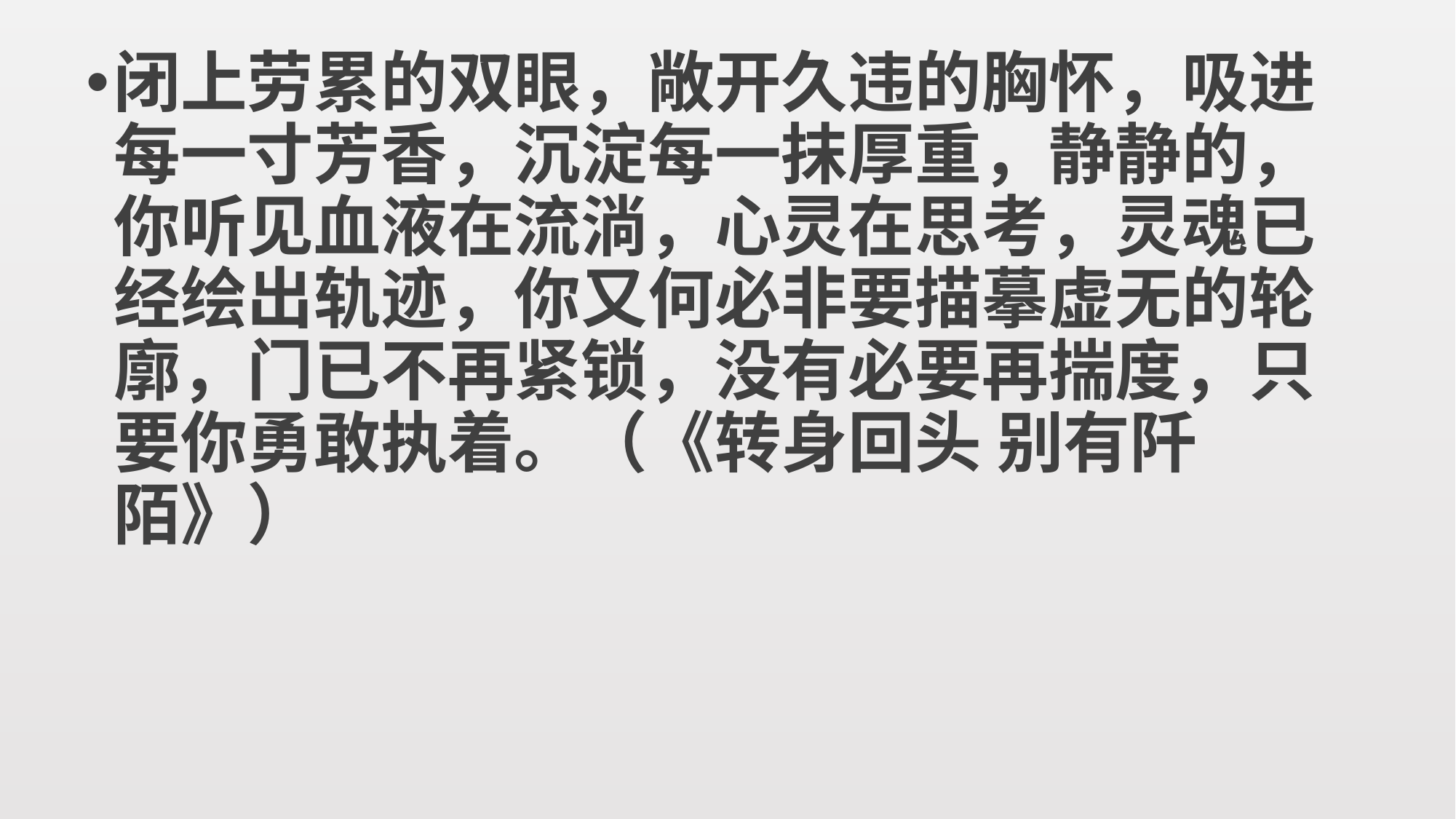

闭上劳累的双眼，敞开久违的胸怀，吸进每一寸芳香，沉淀每一抹厚重，静静的，你听见血液在流淌，心灵在思考，灵魂已经绘出轨迹，你又何必非要描摹虚无的轮廓，门已不再紧锁，没有必要再揣度，只要你勇敢执着。（《转身回头 别有阡陌》）